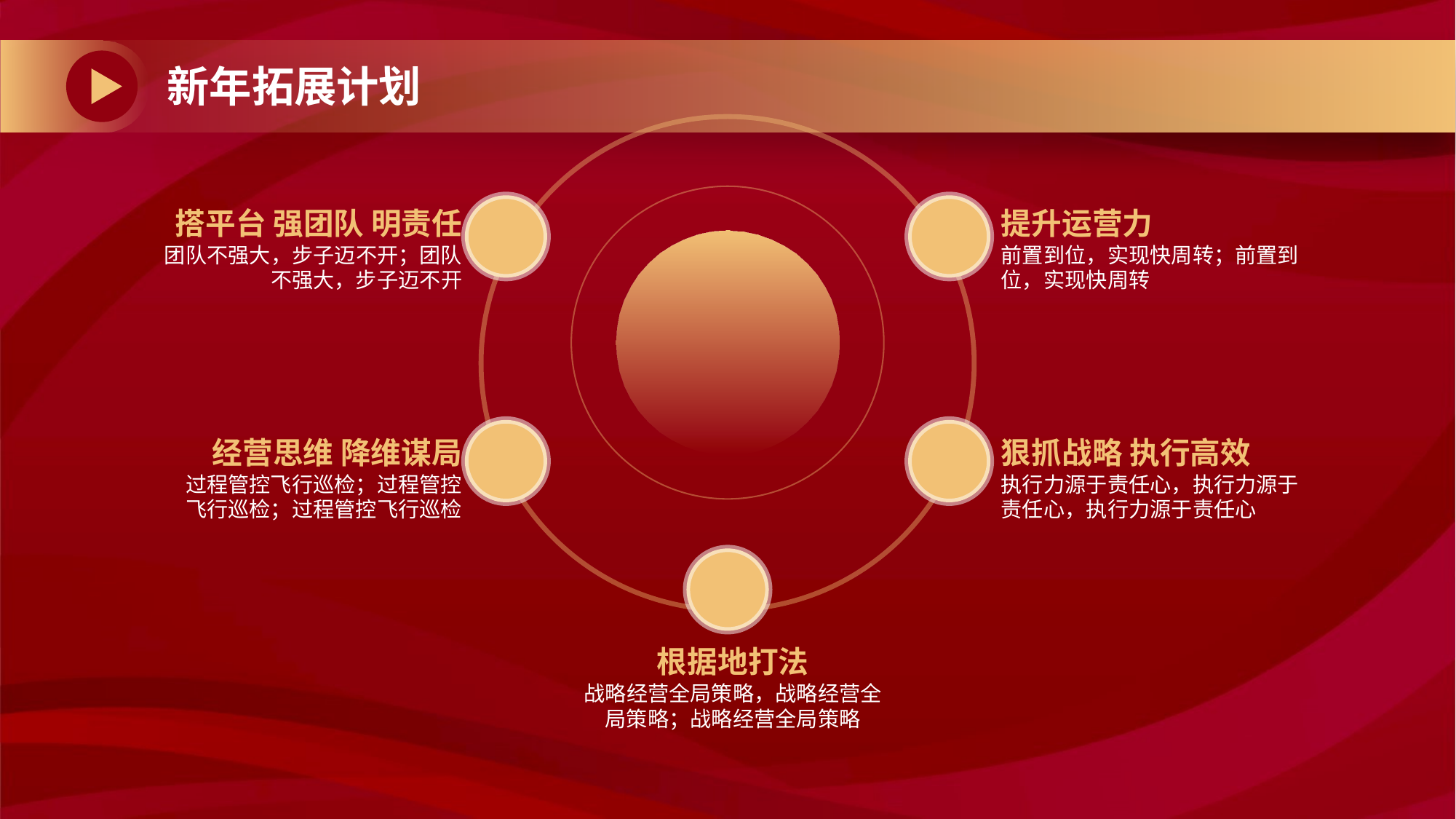

# 新年拓展计划

搭平台 强团队 明责任
团队不强大，步子迈不开；团队不强大，步子迈不开
提升运营力
前置到位，实现快周转；前置到位，实现快周转

经营思维 降维谋局
过程管控飞行巡检；过程管控 飞行巡检；过程管控飞行巡检
狠抓战略 执行高效
执行力源于责任心，执行力源于责任心，执行力源于责任心

根据地打法
战略经营全局策略，战略经营全局策略；战略经营全局策略